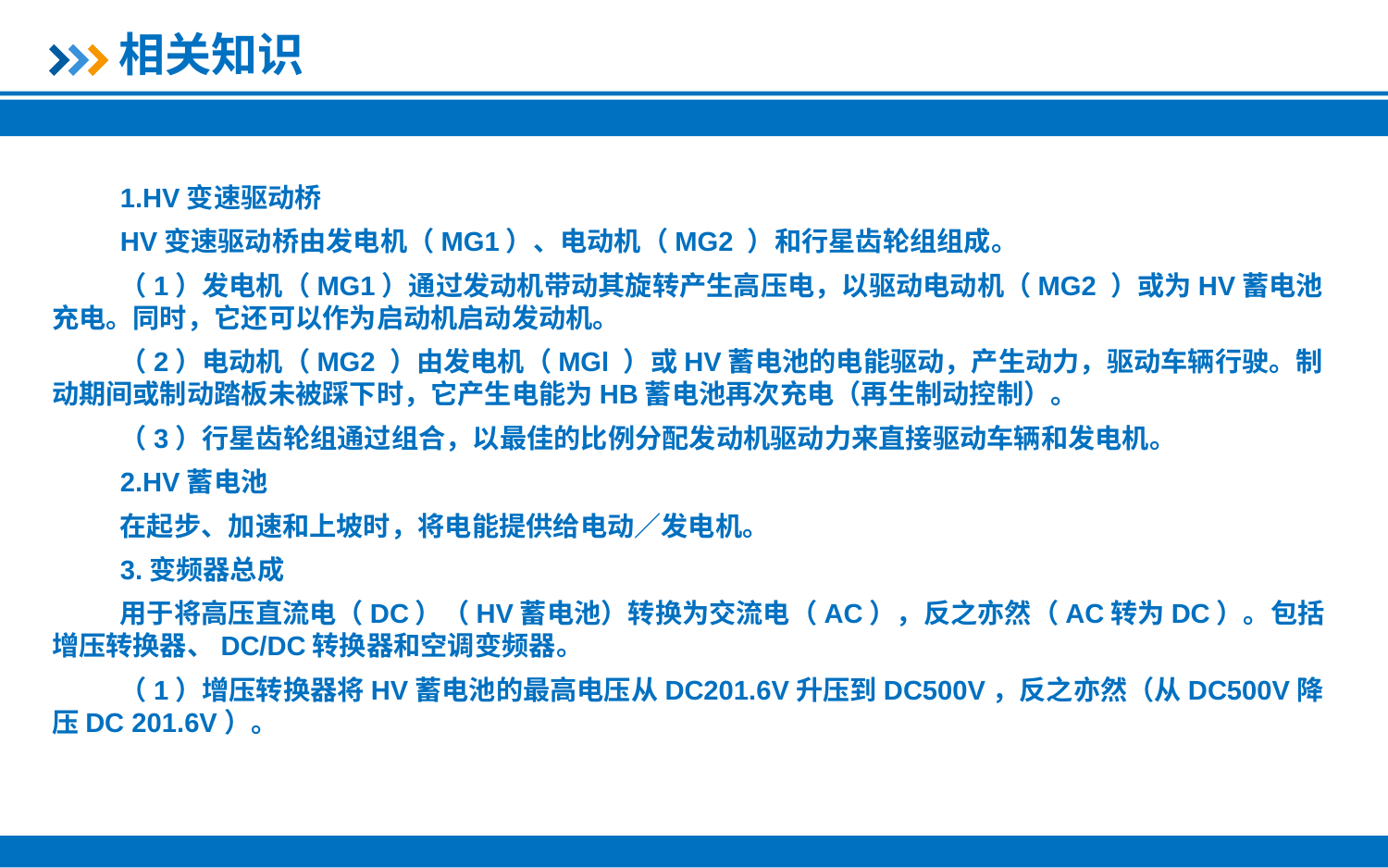

相关知识
1.HV变速驱动桥
HV变速驱动桥由发电机（MG1）、电动机（MG2 ）和行星齿轮组组成。
（1）发电机（MG1）通过发动机带动其旋转产生高压电，以驱动电动机（MG2 ）或为HV蓄电池充电。同时，它还可以作为启动机启动发动机。
（2）电动机（MG2 ）由发电机（MGl ）或HV蓄电池的电能驱动，产生动力，驱动车辆行驶。制动期间或制动踏板未被踩下时，它产生电能为HB蓄电池再次充电（再生制动控制）。
（3）行星齿轮组通过组合，以最佳的比例分配发动机驱动力来直接驱动车辆和发电机。
2.HV蓄电池
在起步、加速和上坡时，将电能提供给电动／发电机。
3.变频器总成
用于将高压直流电（DC）（HV蓄电池）转换为交流电（AC），反之亦然（AC转为DC）。包括增压转换器、DC/DC转换器和空调变频器。
（1）增压转换器将HV蓄电池的最高电压从DC201.6V升压到DC500V，反之亦然（从DC500V降压DC 201.6V）。